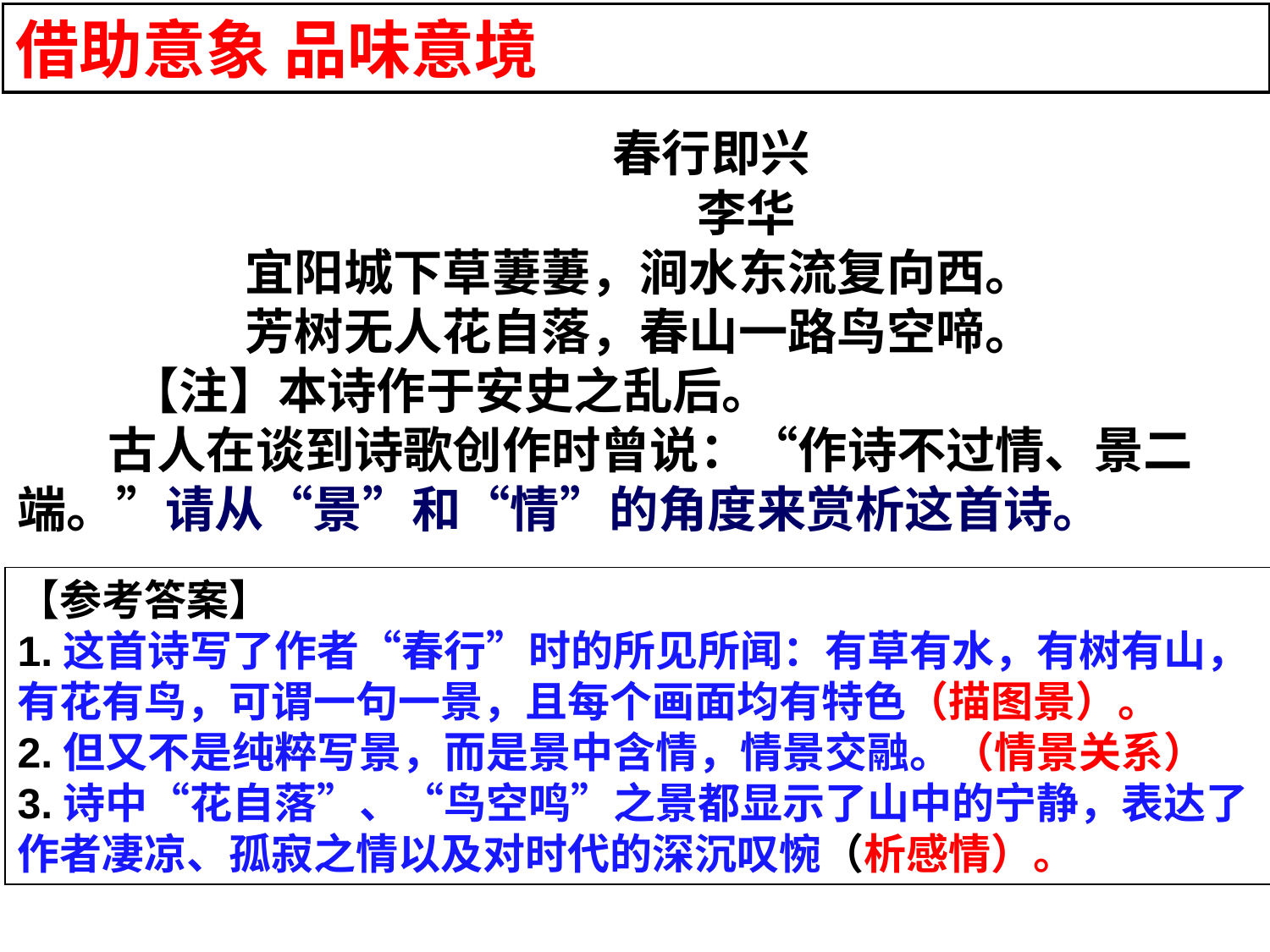

借助意象 品味意境
          春行即兴
                  李华
宜阳城下草萋萋，涧水东流复向西。
芳树无人花自落，春山一路鸟空啼。
         【注】本诗作于安史之乱后。
       古人在谈到诗歌创作时曾说：“作诗不过情、景二端。”请从“景”和“情”的角度来赏析这首诗。
【参考答案】
1.这首诗写了作者“春行”时的所见所闻：有草有水，有树有山，有花有鸟，可谓一句一景，且每个画面均有特色（描图景）。
2.但又不是纯粹写景，而是景中含情，情景交融。（情景关系）
3.诗中“花自落”、“鸟空鸣”之景都显示了山中的宁静，表达了作者凄凉、孤寂之情以及对时代的深沉叹惋（析感情）。